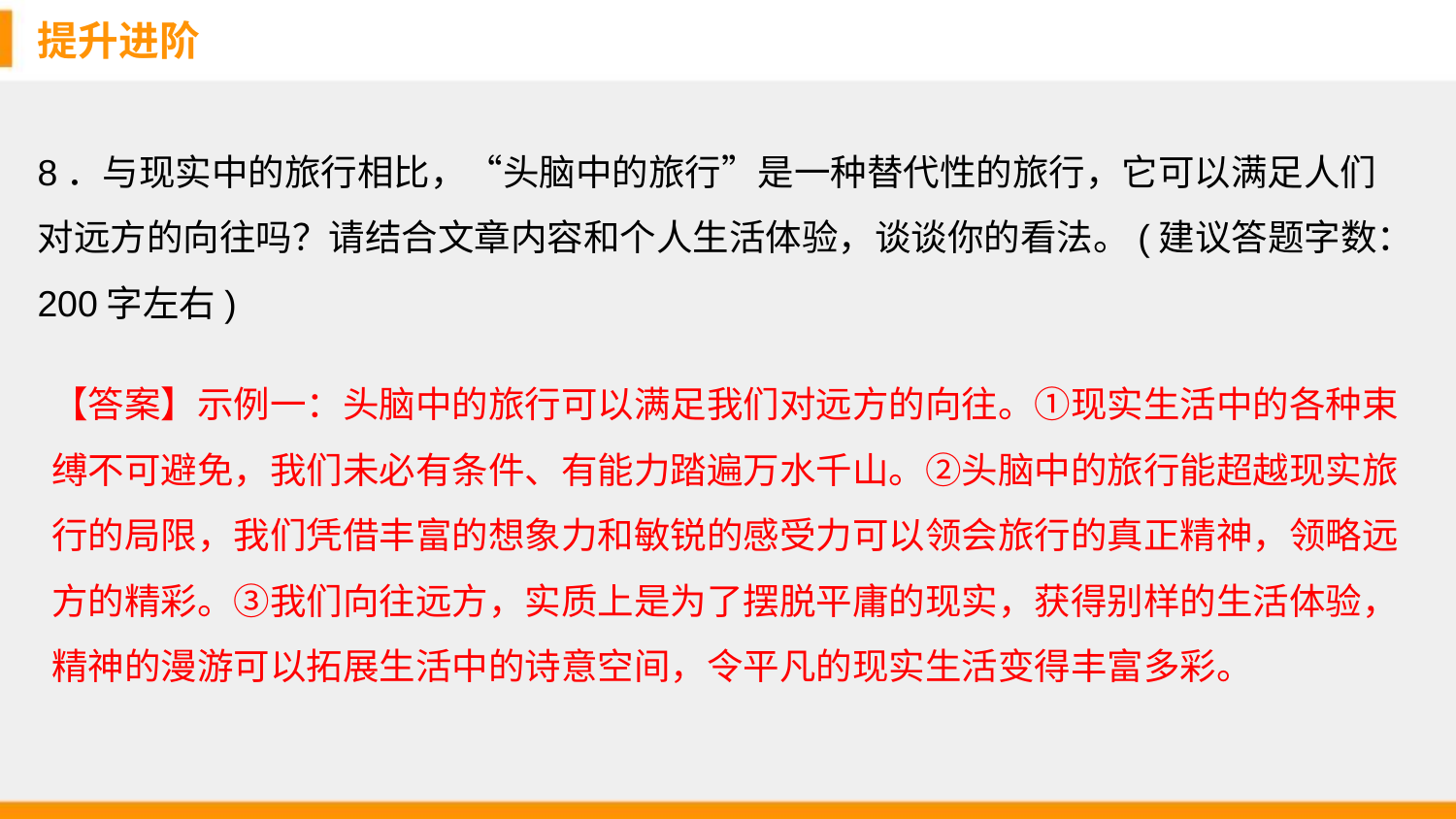

提升进阶
8．与现实中的旅行相比，“头脑中的旅行”是一种替代性的旅行，它可以满足人们对远方的向往吗？请结合文章内容和个人生活体验，谈谈你的看法。(建议答题字数：200字左右)
【答案】示例一：头脑中的旅行可以满足我们对远方的向往。①现实生活中的各种束缚不可避免，我们未必有条件、有能力踏遍万水千山。②头脑中的旅行能超越现实旅行的局限，我们凭借丰富的想象力和敏锐的感受力可以领会旅行的真正精神，领略远方的精彩。③我们向往远方，实质上是为了摆脱平庸的现实，获得别样的生活体验，精神的漫游可以拓展生活中的诗意空间，令平凡的现实生活变得丰富多彩。